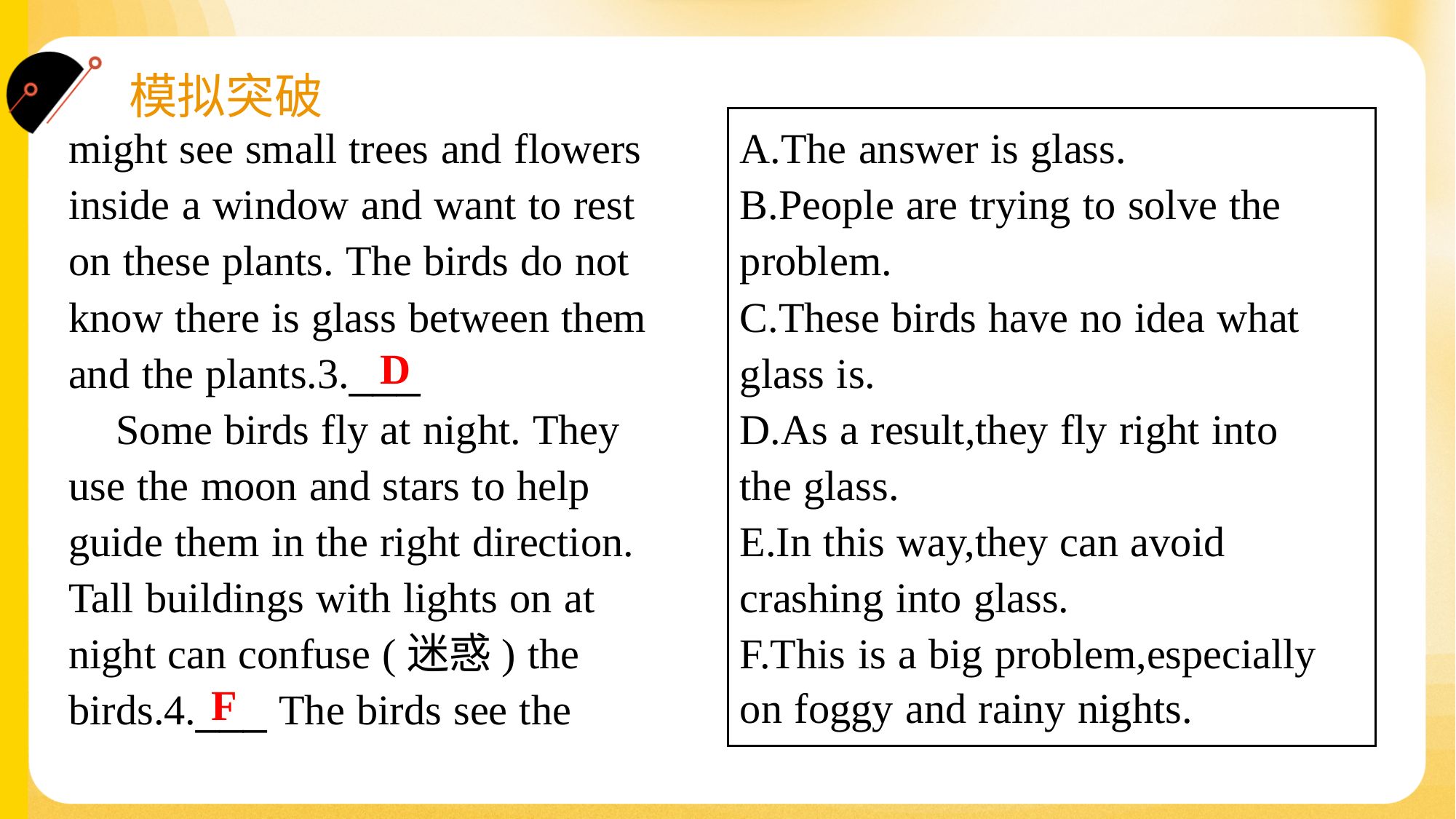

A.The answer is glass.
B.People are trying to solve the
problem.
C.These birds have no idea what
glass is.
D.As a result,they fly right into
the glass.
E.In this way,they can avoid
crashing into glass.
F.This is a big problem,especially
on foggy and rainy nights.
might see small trees and flowers
inside a window and want to rest
on these plants. The birds do not
know there is glass between them
and the plants.3.___
    Some birds fly at night. They
use the moon and stars to help
guide them in the right direction.
Tall buildings with lights on at
night can confuse (迷惑) the
birds.4.___ The birds see the

D
F